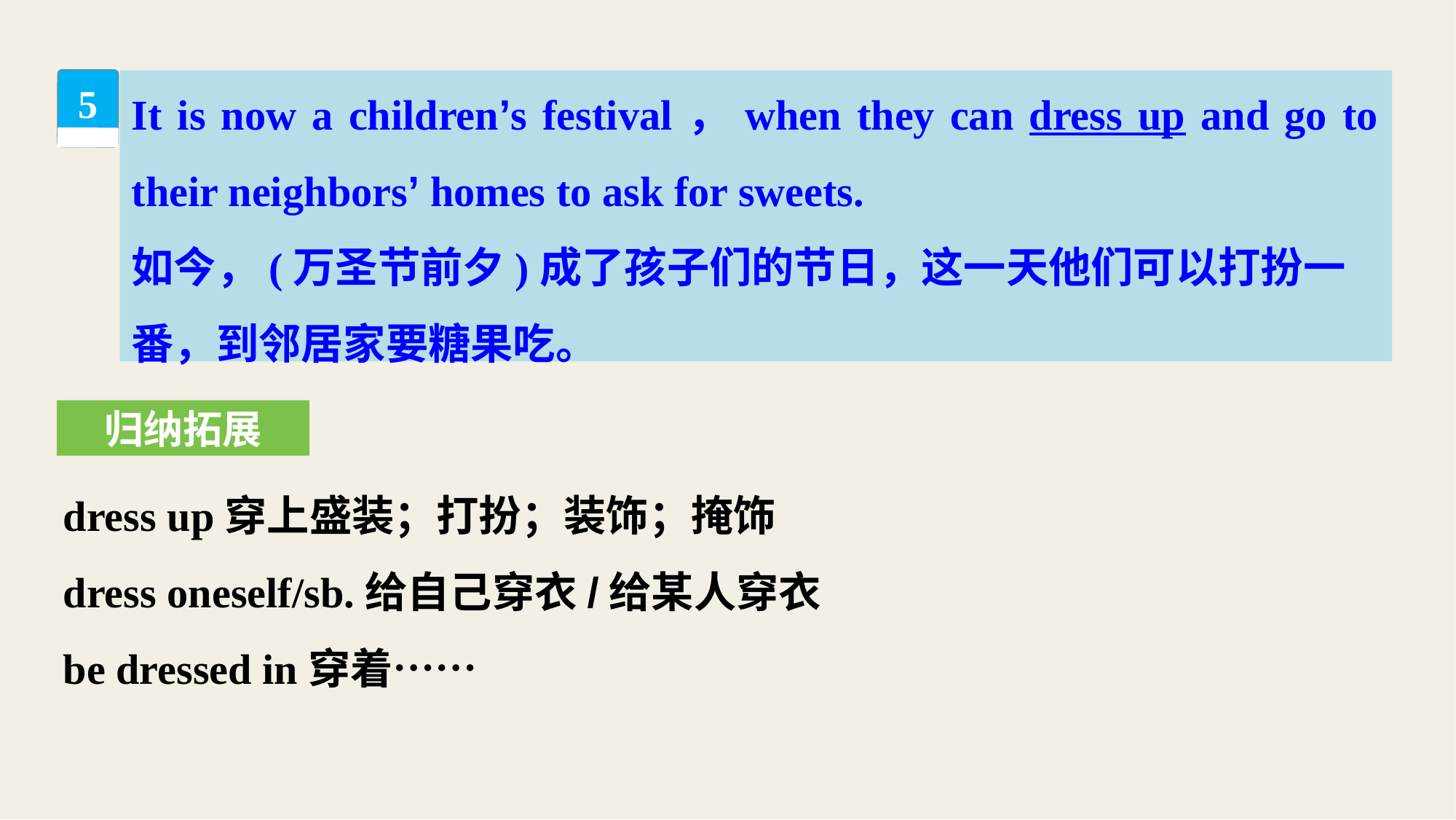

It is now a children’s festival，when they can dress up and go to their neighbors’ homes to ask for sweets.
如今，(万圣节前夕)成了孩子们的节日，这一天他们可以打扮一番，到邻居家要糖果吃。

5

归纳拓展
dress up穿上盛装；打扮；装饰；掩饰
dress oneself/sb.给自己穿衣/给某人穿衣
be dressed in穿着……